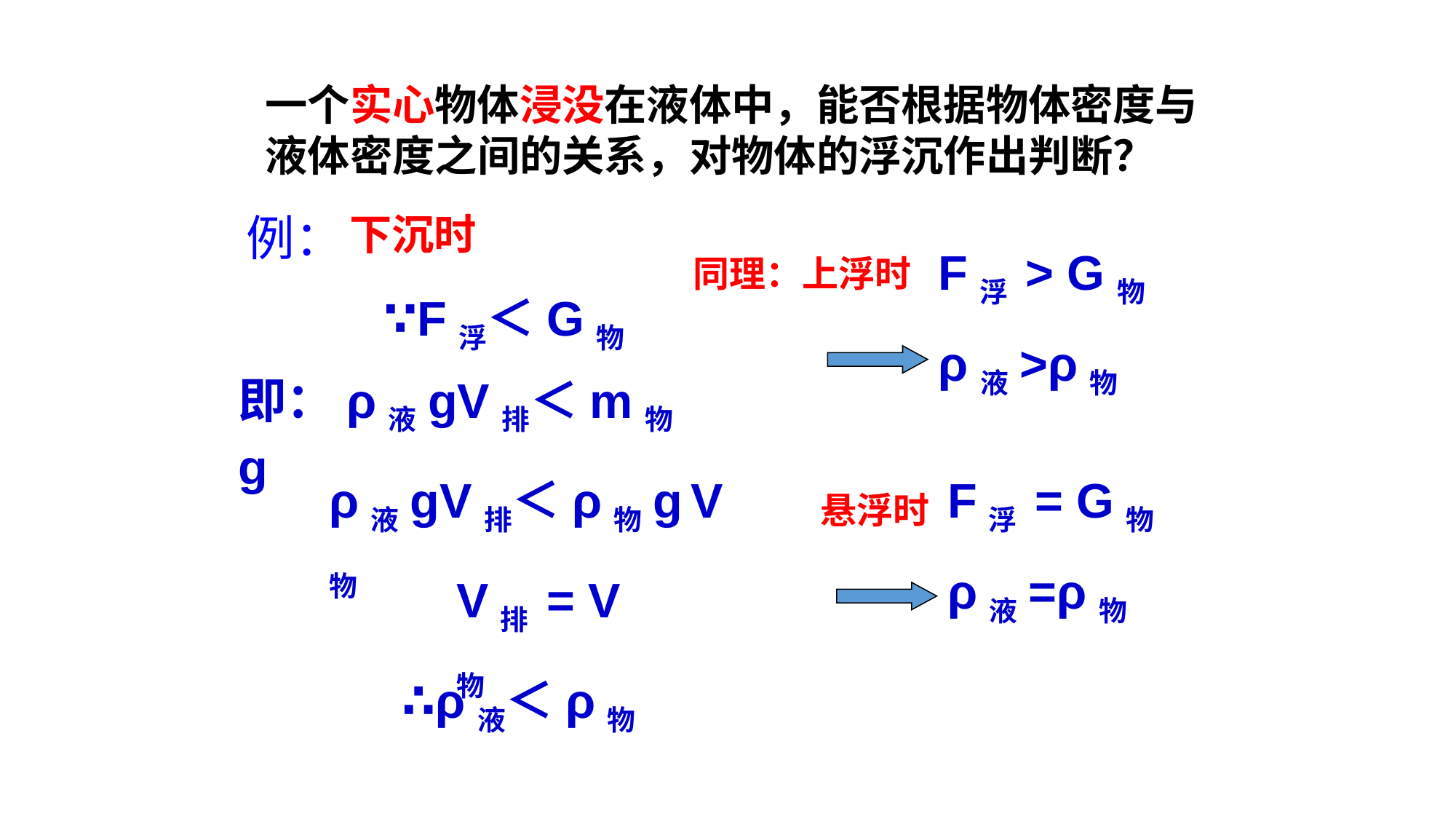

一个实心物体浸没在液体中，能否根据物体密度与液体密度之间的关系，对物体的浮沉作出判断？
例：
下沉时
F浮 > G物
同理：上浮时
∵F浮＜G物
ρ液>ρ物

即：ρ液gV排＜m物g
ρ液gV排＜ρ物g V物
F浮 = G物
悬浮时
ρ液=ρ物
V排 = V物

∴ρ液＜ρ物